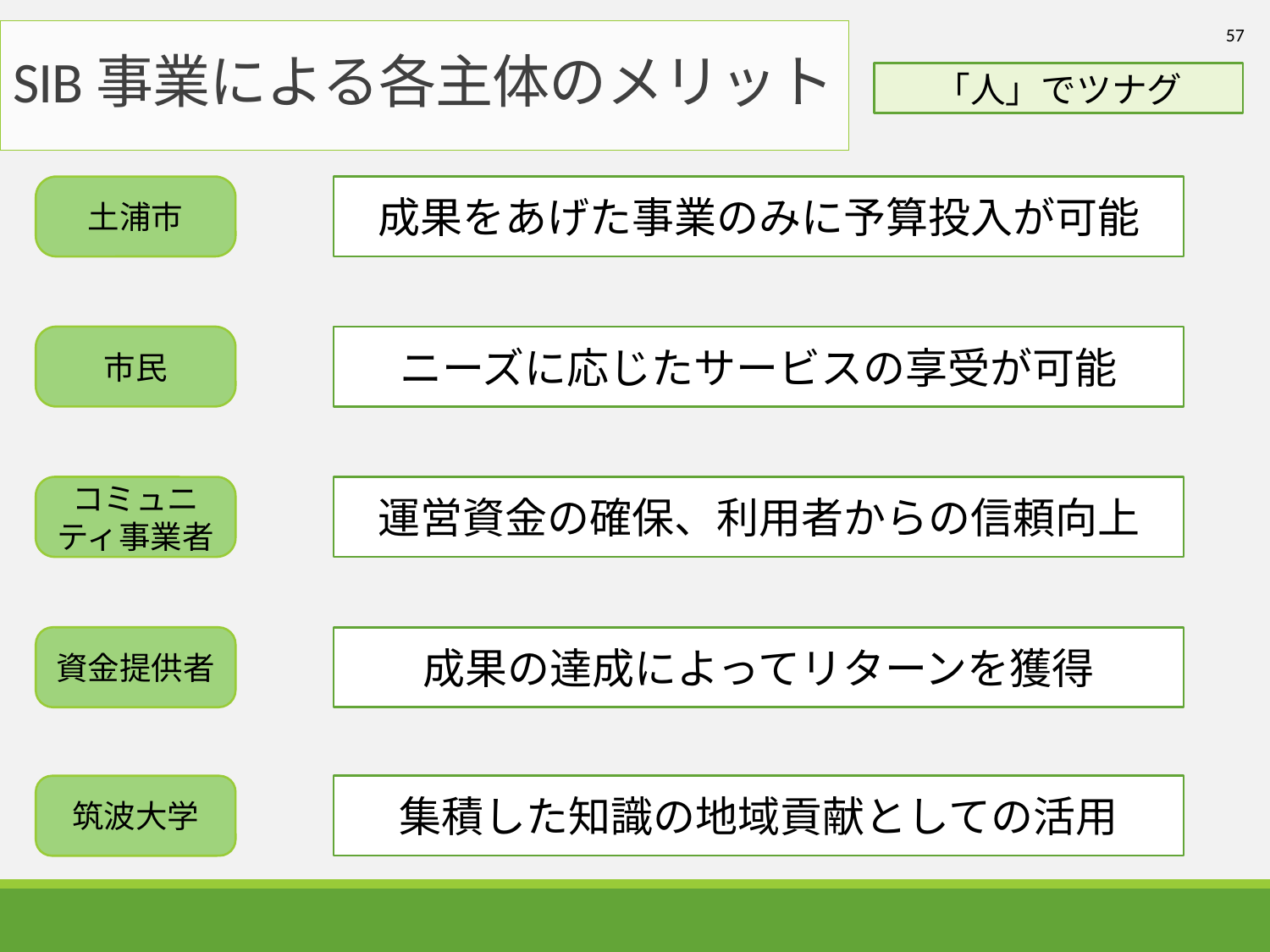

57
# SIB事業による各主体のメリット
「人」でツナグ
成果をあげた事業のみに予算投入が可能
土浦市
ニーズに応じたサービスの享受が可能
市民
コミュニティ事業者
運営資金の確保、利用者からの信頼向上
資金提供者
成果の達成によってリターンを獲得
筑波大学
集積した知識の地域貢献としての活用